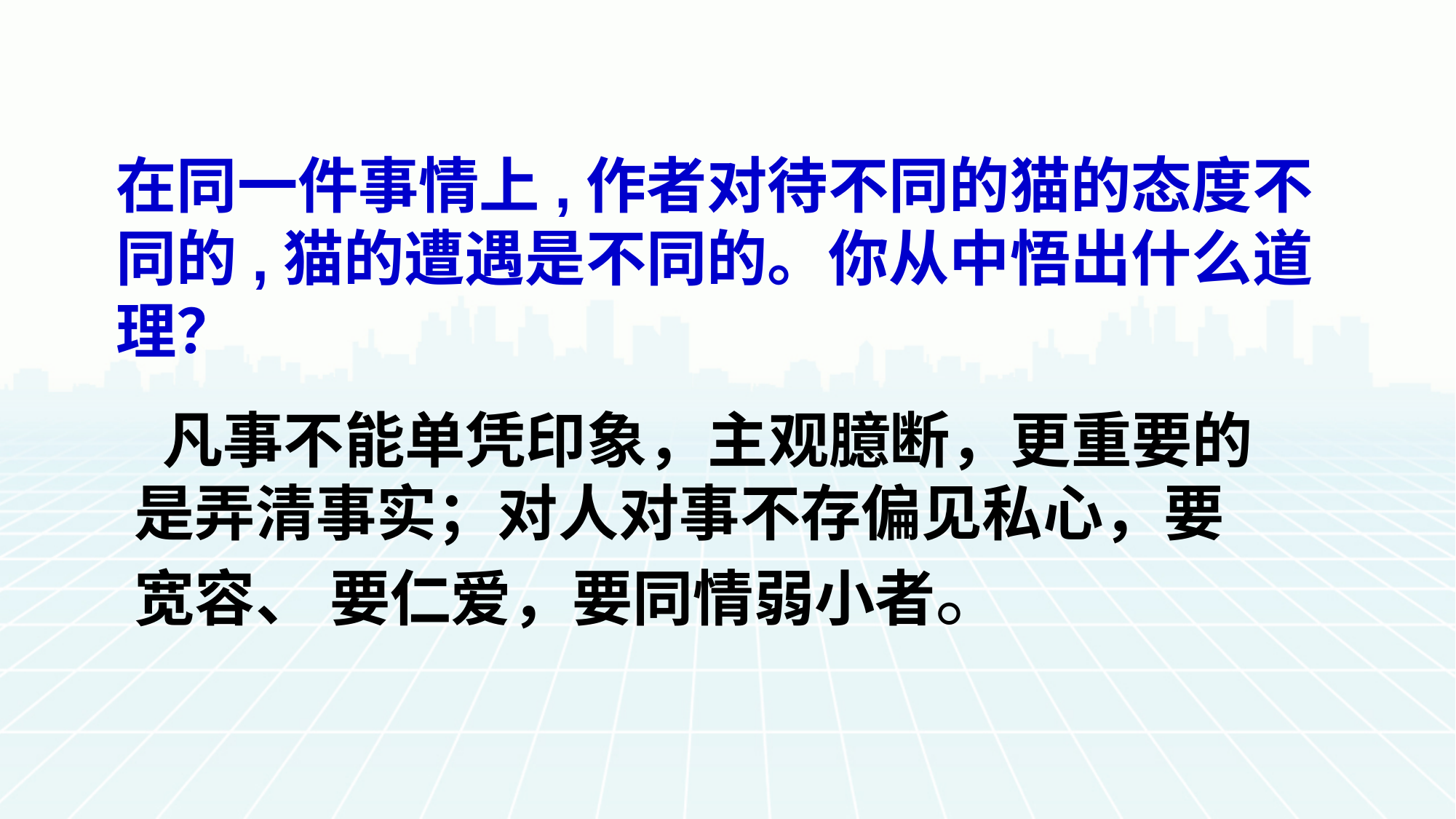

在同一件事情上,作者对待不同的猫的态度不同的,猫的遭遇是不同的。你从中悟出什么道理？
 凡事不能单凭印象，主观臆断，更重要的是弄清事实；对人对事不存偏见私心，要宽容、 要仁爱，要同情弱小者。